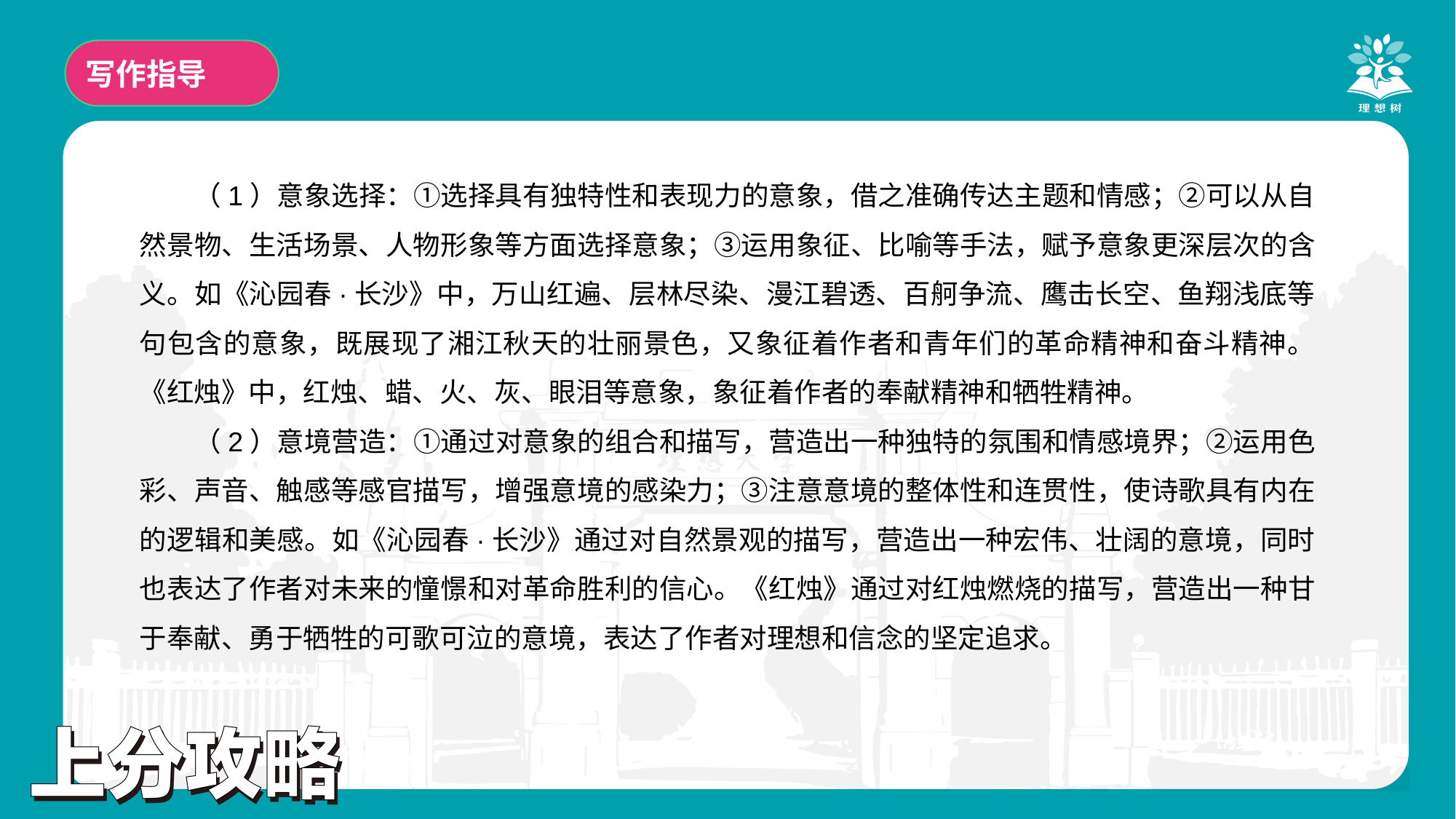

写作指导
（1）意象选择：①选择具有独特性和表现力的意象，借之准确传达主题和情感；②可以从自然景物、生活场景、人物形象等方面选择意象；③运用象征、比喻等手法，赋予意象更深层次的含义。如《沁园春·长沙》中，万山红遍、层林尽染、漫江碧透、百舸争流、鹰击长空、鱼翔浅底等句包含的意象，既展现了湘江秋天的壮丽景色，又象征着作者和青年们的革命精神和奋斗精神。《红烛》中，红烛、蜡、火、灰、眼泪等意象，象征着作者的奉献精神和牺牲精神。
（2）意境营造：①通过对意象的组合和描写，营造出一种独特的氛围和情感境界；②运用色彩、声音、触感等感官描写，增强意境的感染力；③注意意境的整体性和连贯性，使诗歌具有内在的逻辑和美感。如《沁园春·长沙》通过对自然景观的描写，营造出一种宏伟、壮阔的意境，同时也表达了作者对未来的憧憬和对革命胜利的信心。《红烛》通过对红烛燃烧的描写，营造出一种甘于奉献、勇于牺牲的可歌可泣的意境，表达了作者对理想和信念的坚定追求。